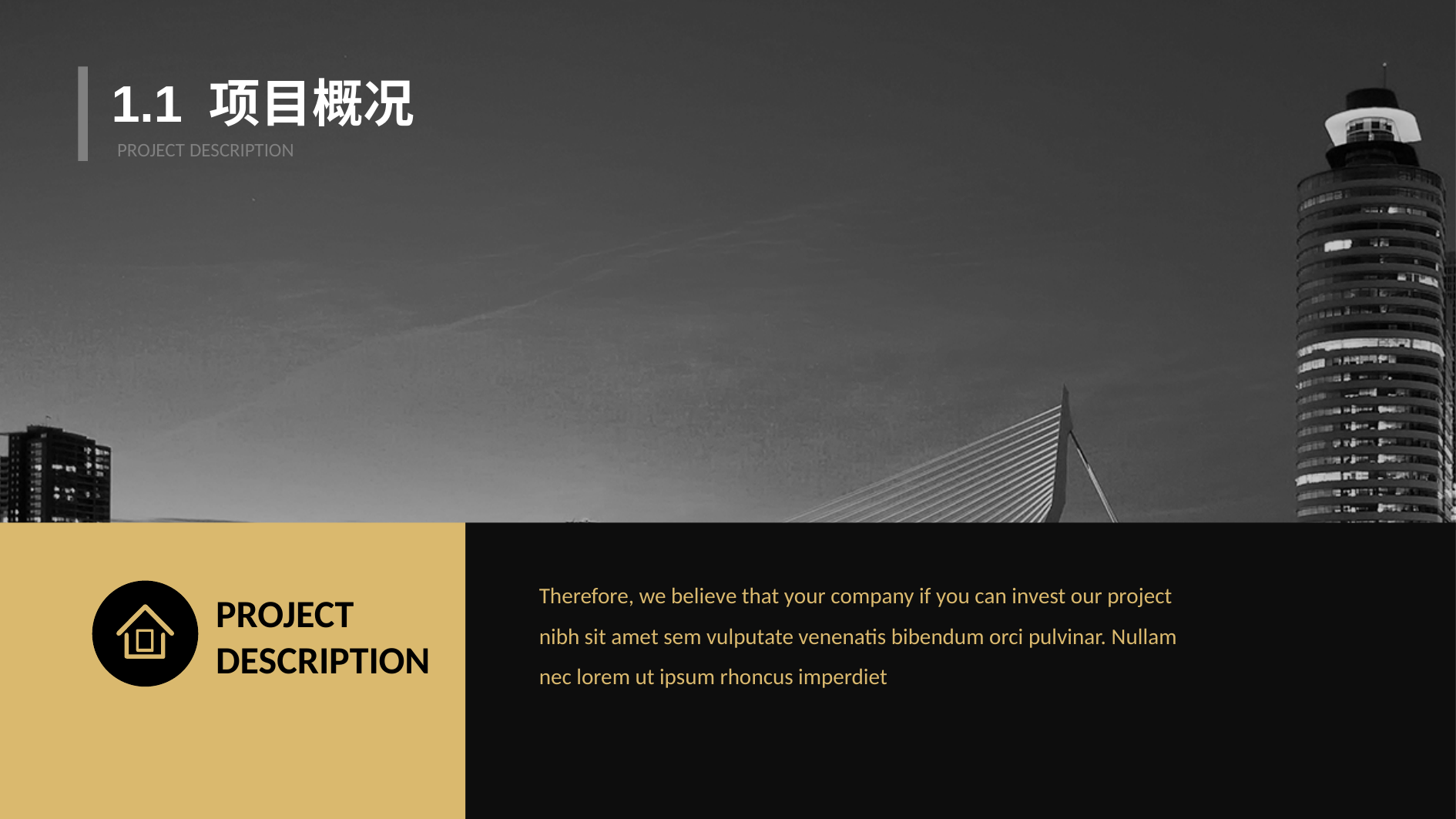

1.1 项目概况
PROJECT DESCRIPTION

Therefore, we believe that your company if you can invest our project
nibh sit amet sem vulputate venenatis bibendum orci pulvinar. Nullam
nec lorem ut ipsum rhoncus imperdiet

PROJECT
DESCRIPTION